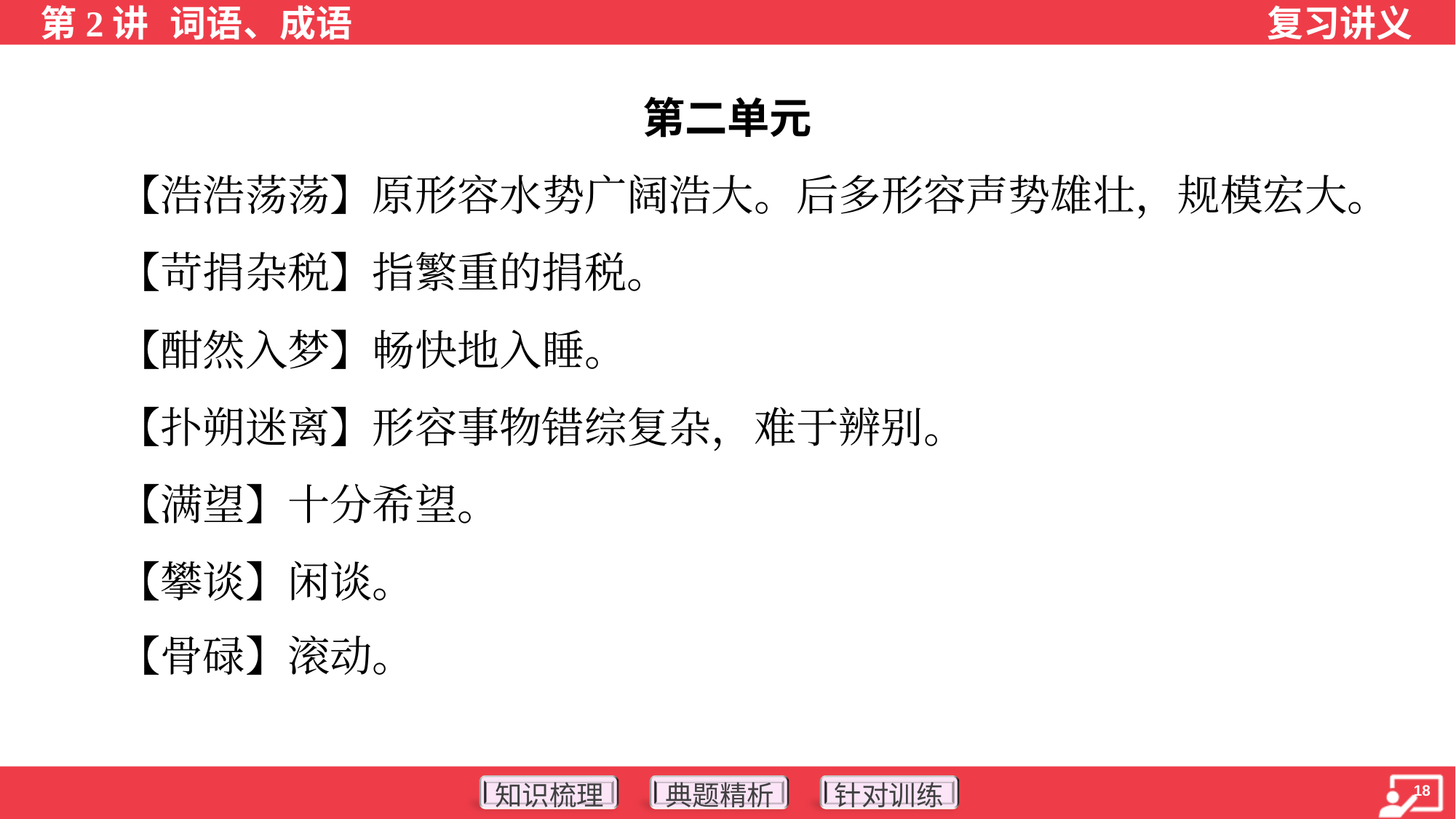

第二单元
    【浩浩荡荡】原形容水势广阔浩大。后多形容声势雄壮，规模宏大。
    【苛捐杂税】指繁重的捐税。
    【酣然入梦】畅快地入睡。
    【扑朔迷离】形容事物错综复杂，难于辨别。
    【满望】十分希望。
    【攀谈】闲谈。
    【骨碌】滚动。